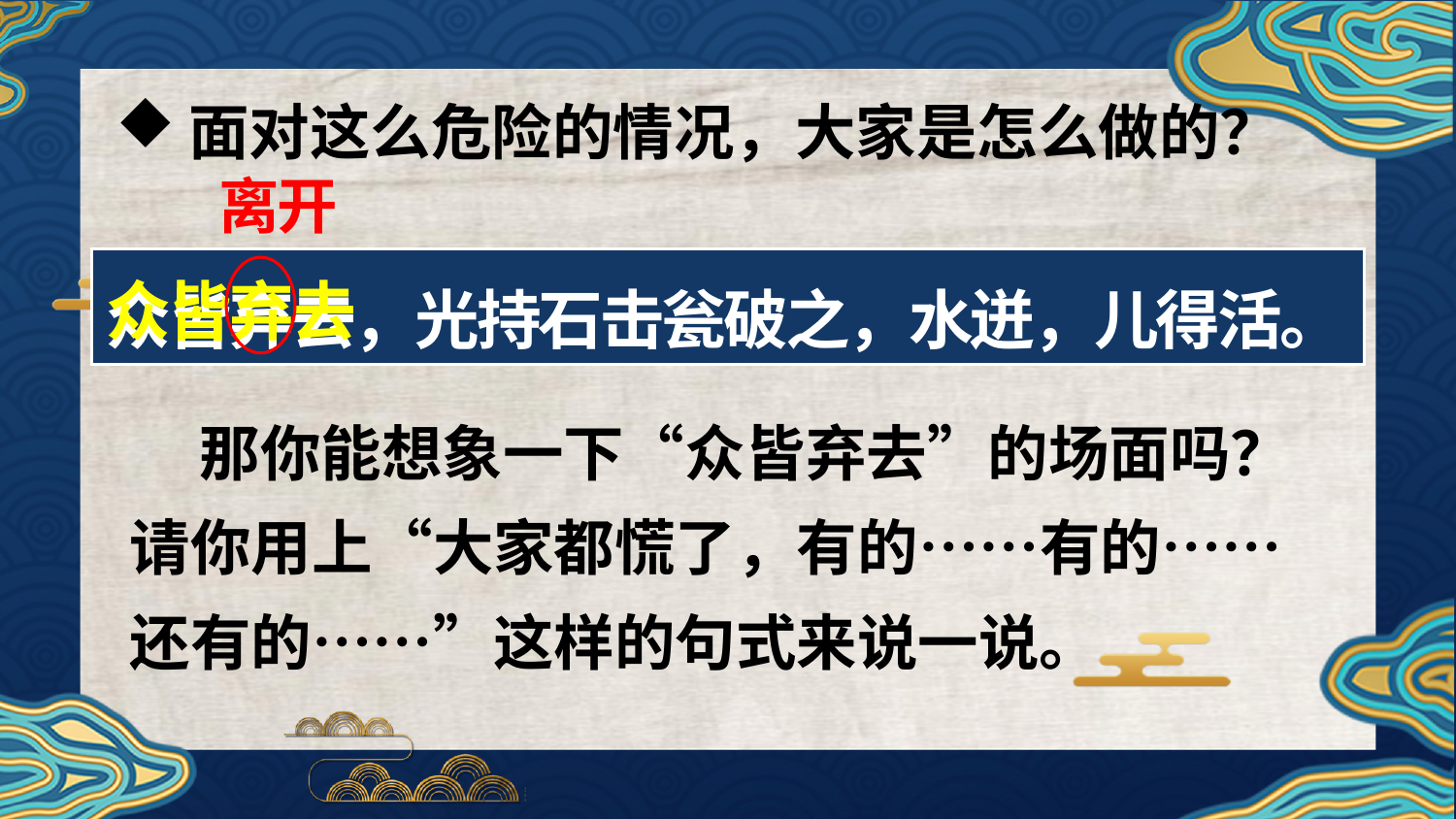

面对这么危险的情况，大家是怎么做的？
离开
众皆弃去，光持石击瓮破之，水迸，儿得活。

众皆弃去
    那你能想象一下“众皆弃去”的场面吗？请你用上“大家都慌了，有的……有的……还有的……”这样的句式来说一说。